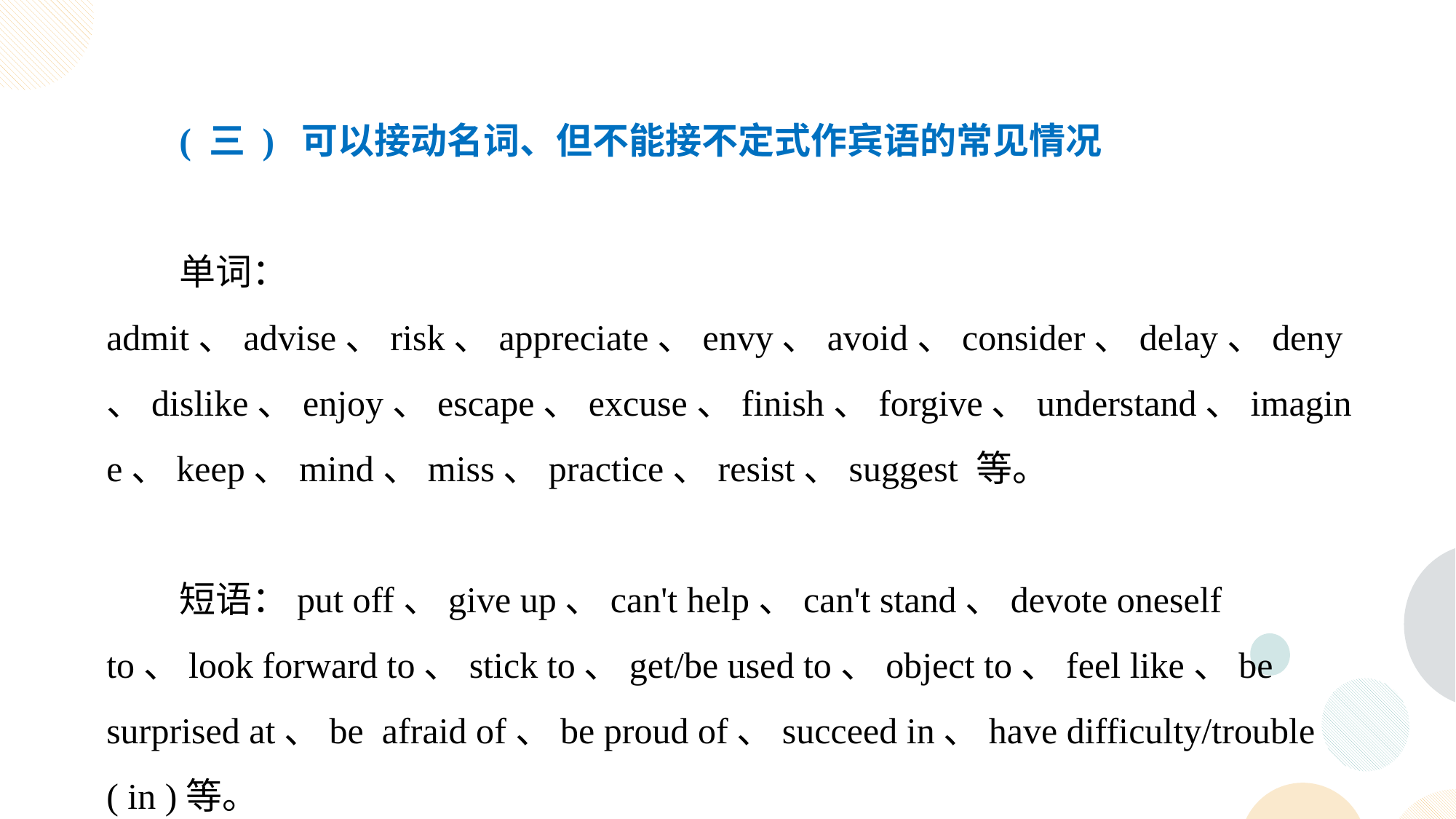

( 三 )  可以接动名词、但不能接不定式作宾语的常见情况

单词： admit、advise、risk、appreciate、envy、avoid、consider、delay、deny、dislike、enjoy、escape、excuse、finish、forgive、understand、imagine、keep、mind、miss、practice、resist、suggest 等。

短语：put off、give up、can't help、can't stand、devote oneself to、look forward to、stick to、get/be used to、object to、feel like、be surprised at、be  afraid of、be proud of、succeed in、have difficulty/trouble ( in )等。